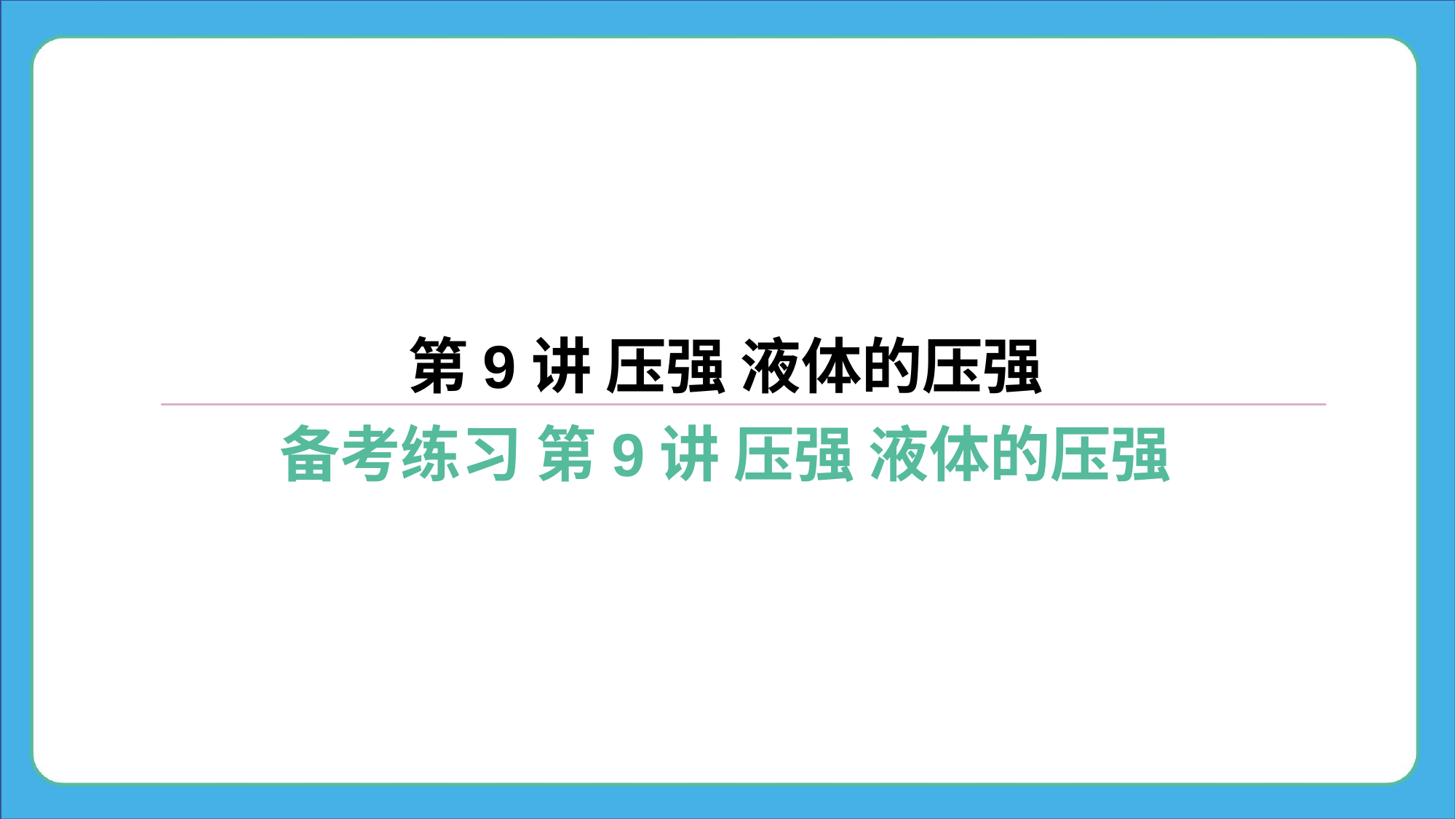

第9讲 压强 液体的压强
备考练习 第9讲 压强 液体的压强